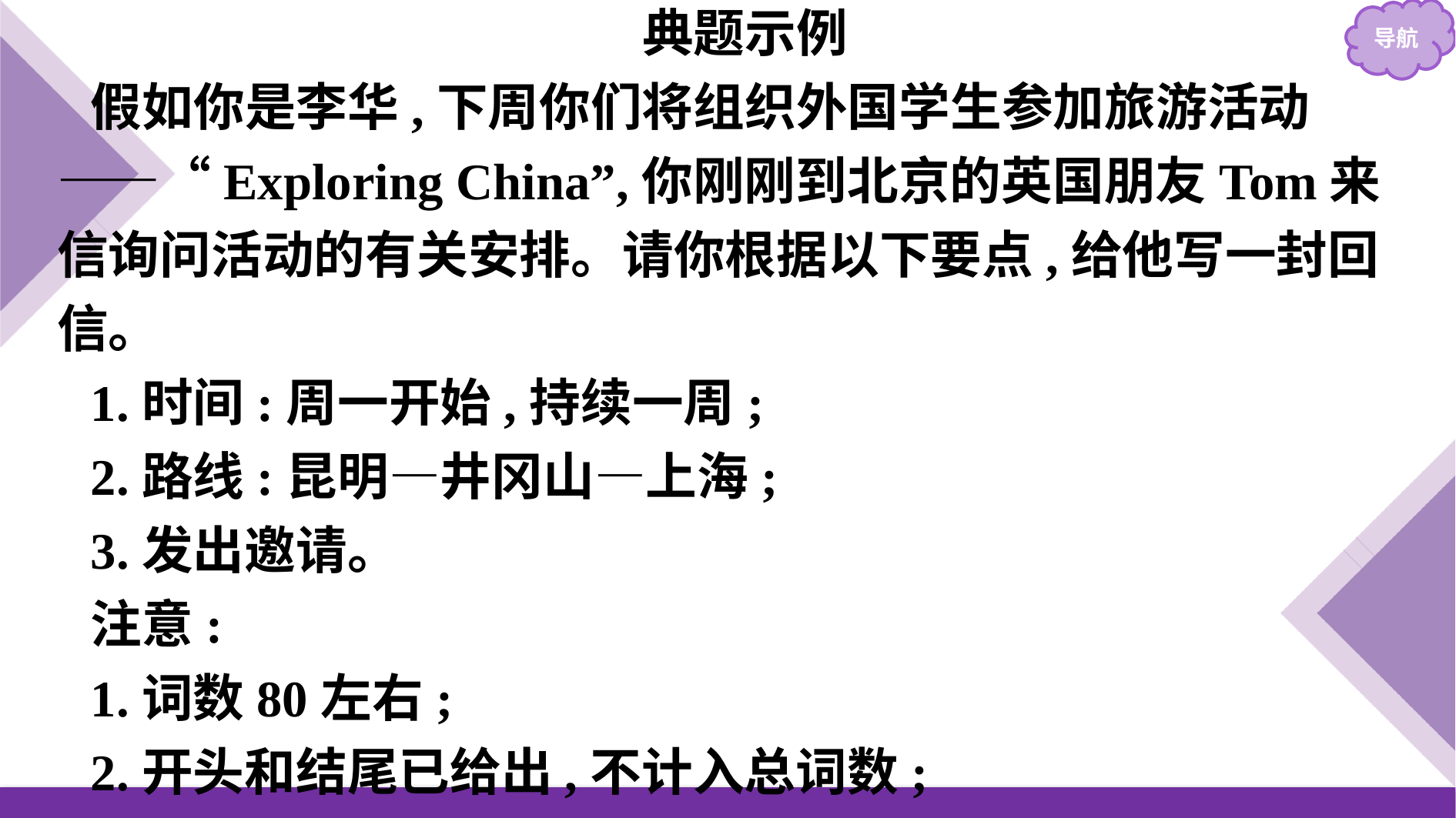

典题示例
假如你是李华,下周你们将组织外国学生参加旅游活动——“Exploring China”,你刚刚到北京的英国朋友Tom来信询问活动的有关安排。请你根据以下要点,给他写一封回信。
1.时间:周一开始,持续一周;
2.路线:昆明—井冈山—上海;
3.发出邀请。
注意:
1.词数80左右;
2.开头和结尾已给出,不计入总词数;
3.可适当增加细节,以使行文连贯。